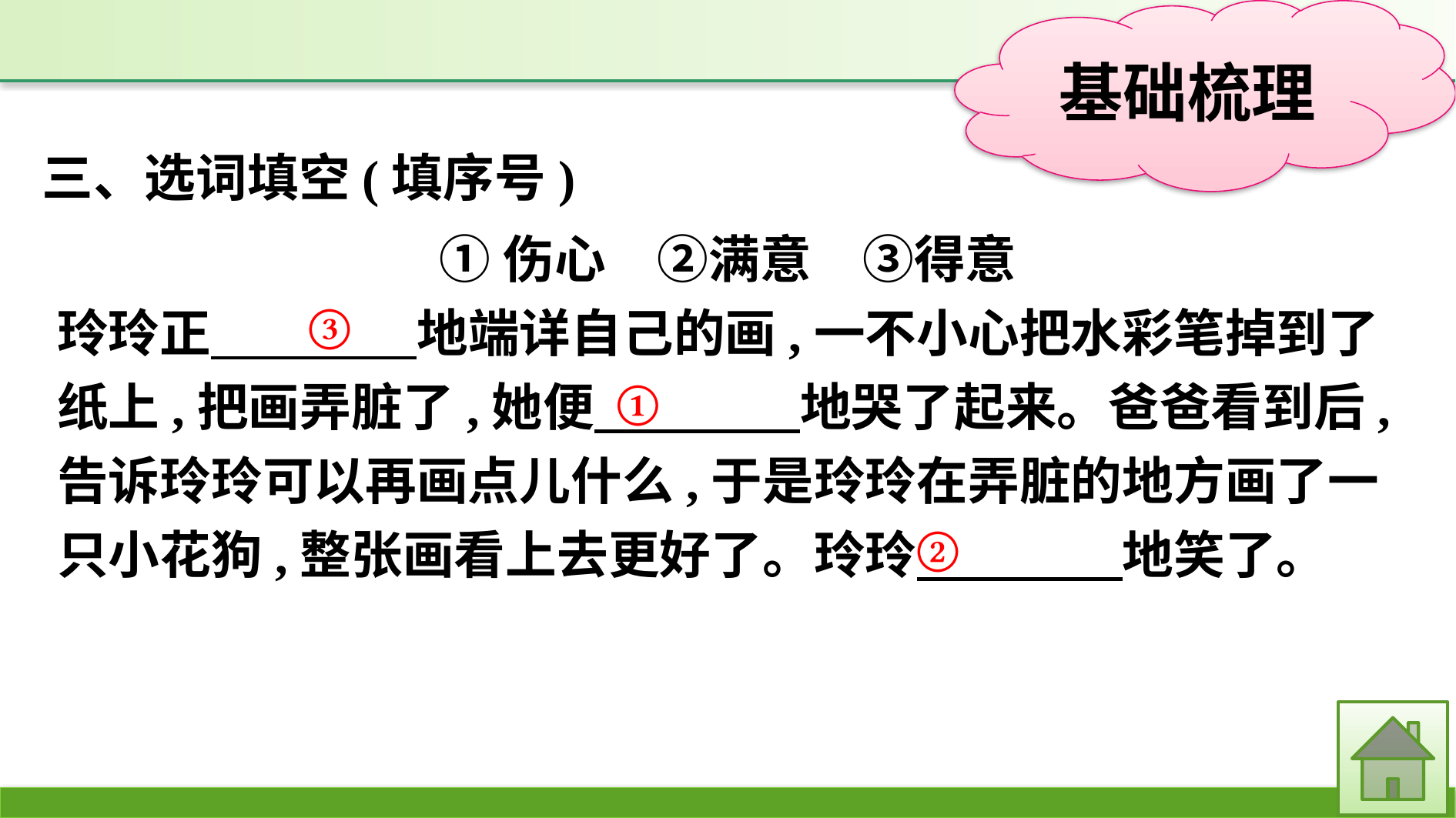

三、选词填空(填序号)
①伤心　②满意　③得意
玲玲正　　　　地端详自己的画,一不小心把水彩笔掉到了纸上,把画弄脏了,她便　　　　地哭了起来。爸爸看到后,告诉玲玲可以再画点儿什么,于是玲玲在弄脏的地方画了一只小花狗,整张画看上去更好了。玲玲　　　　地笑了。
③
①
②